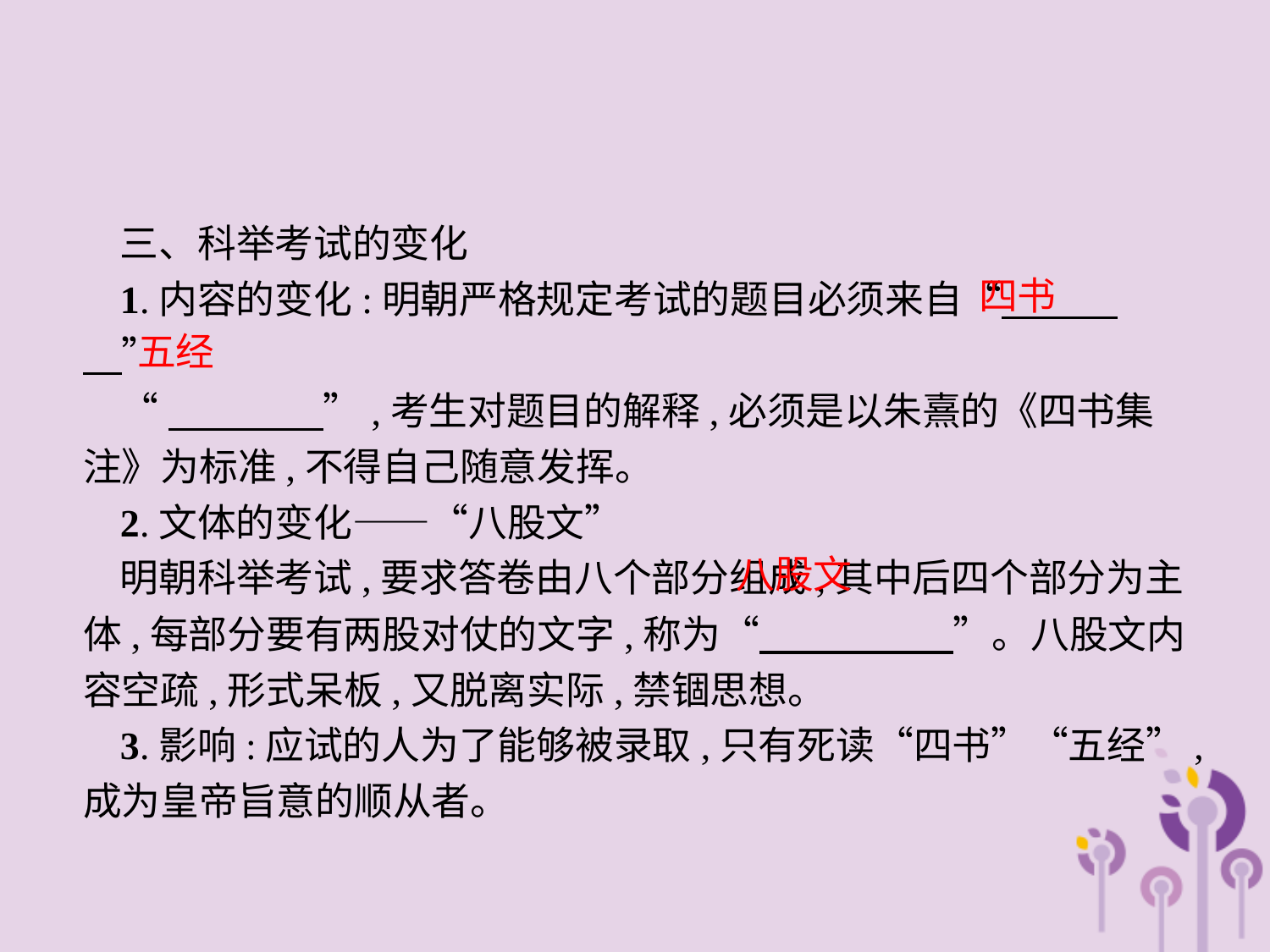

三、科举考试的变化
1.内容的变化:明朝严格规定考试的题目必须来自“　　　　”
“　　　　”,考生对题目的解释,必须是以朱熹的《四书集注》为标准,不得自己随意发挥。
2.文体的变化——“八股文”
明朝科举考试,要求答卷由八个部分组成,其中后四个部分为主体,每部分要有两股对仗的文字,称为“　　　　　”。八股文内容空疏,形式呆板,又脱离实际,禁锢思想。
3.影响:应试的人为了能够被录取,只有死读“四书”“五经”,成为皇帝旨意的顺从者。
四书
五经
八股文